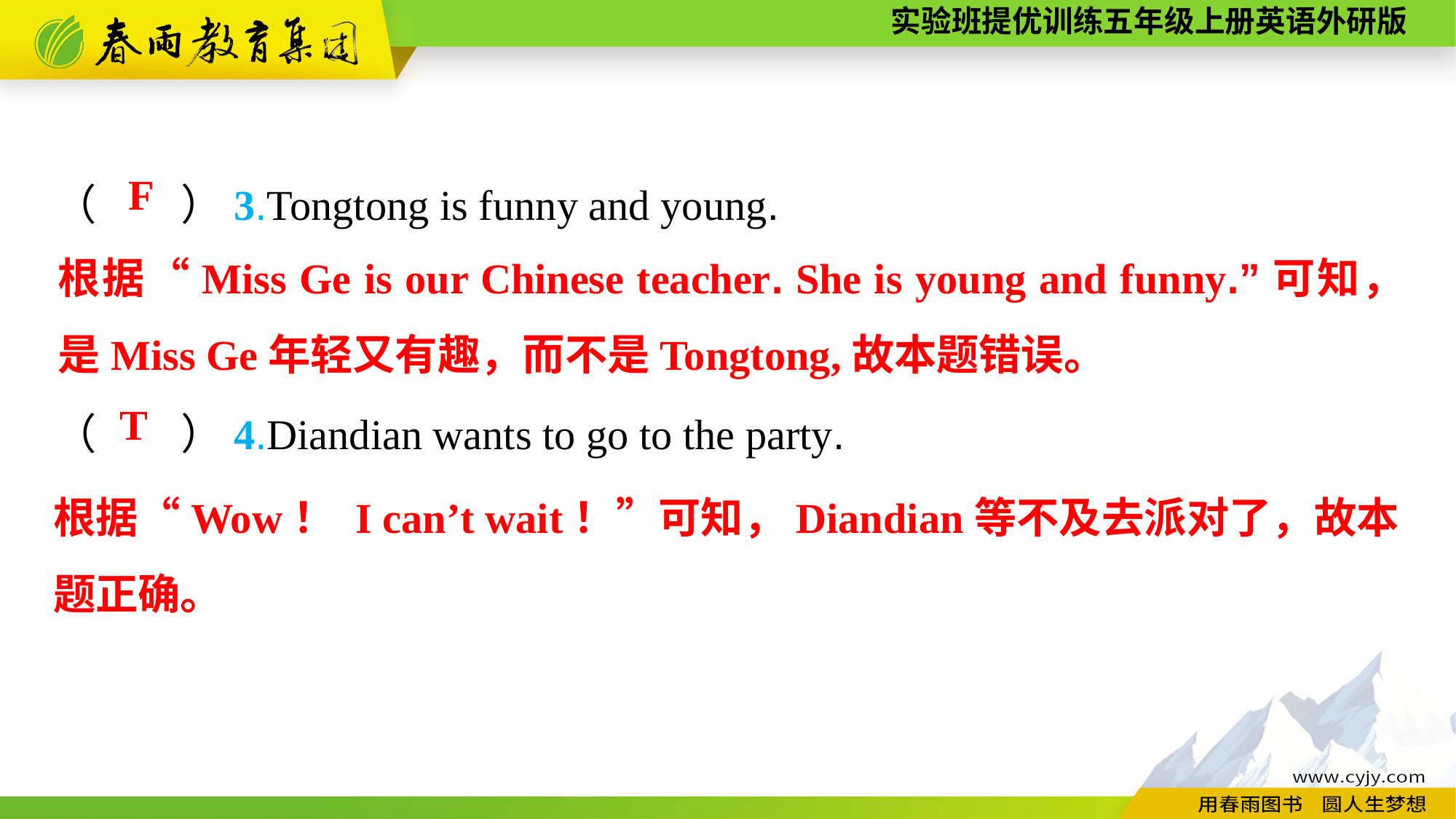

（　　）3.Tongtong is funny and young.

（　　）4.Diandian wants to go to the party.
F
根据“Miss Ge is our Chinese teacher. She is young and funny.”可知，是Miss Ge年轻又有趣，而不是Tongtong,故本题错误。
T
根据“Wow！ I can’t wait！”可知，Diandian等不及去派对了，故本题正确。